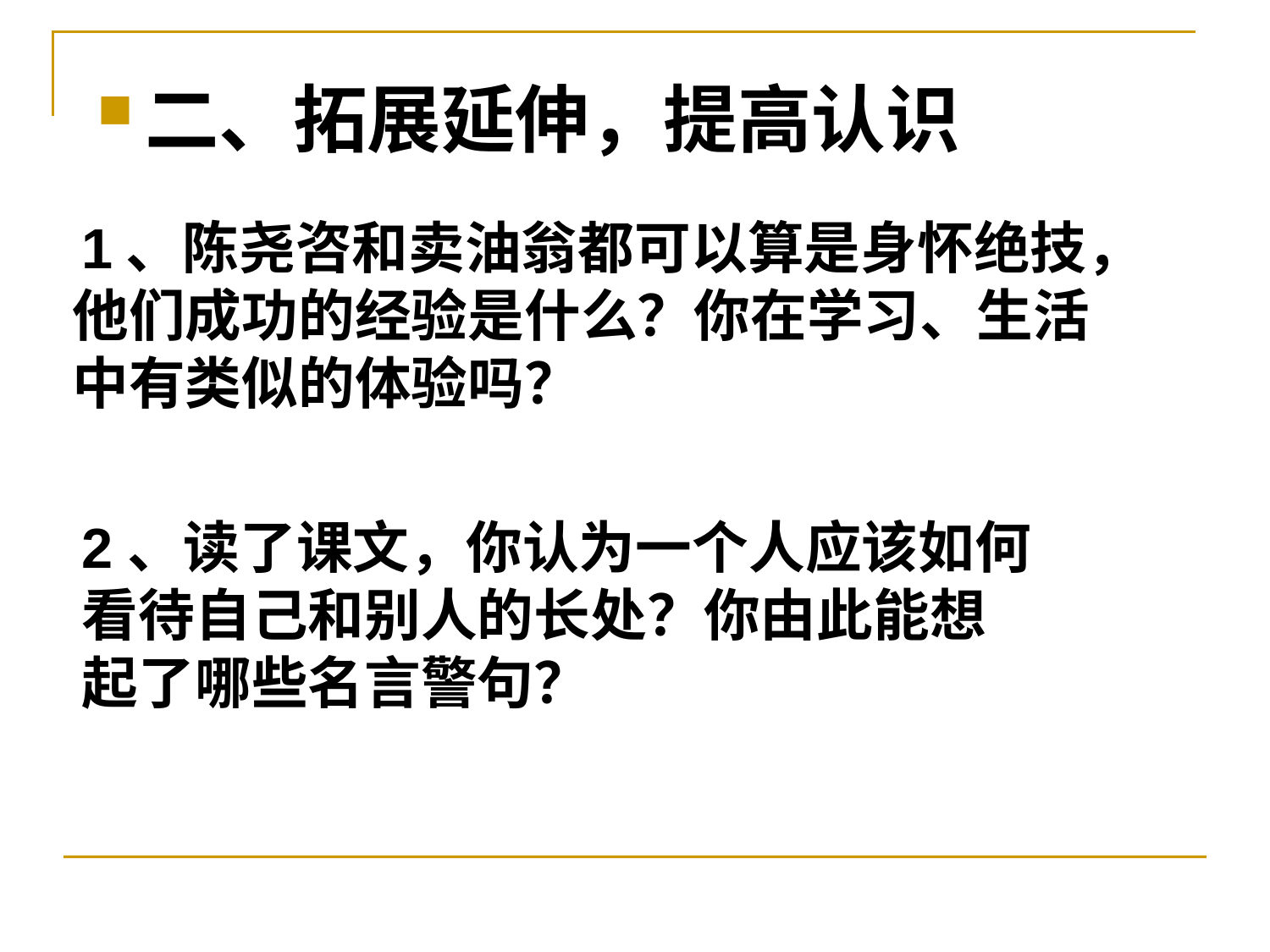

二、拓展延伸，提高认识
 1、陈尧咨和卖油翁都可以算是身怀绝技，
他们成功的经验是什么？你在学习、生活
中有类似的体验吗？
2、读了课文，你认为一个人应该如何
看待自己和别人的长处？你由此能想
起了哪些名言警句？